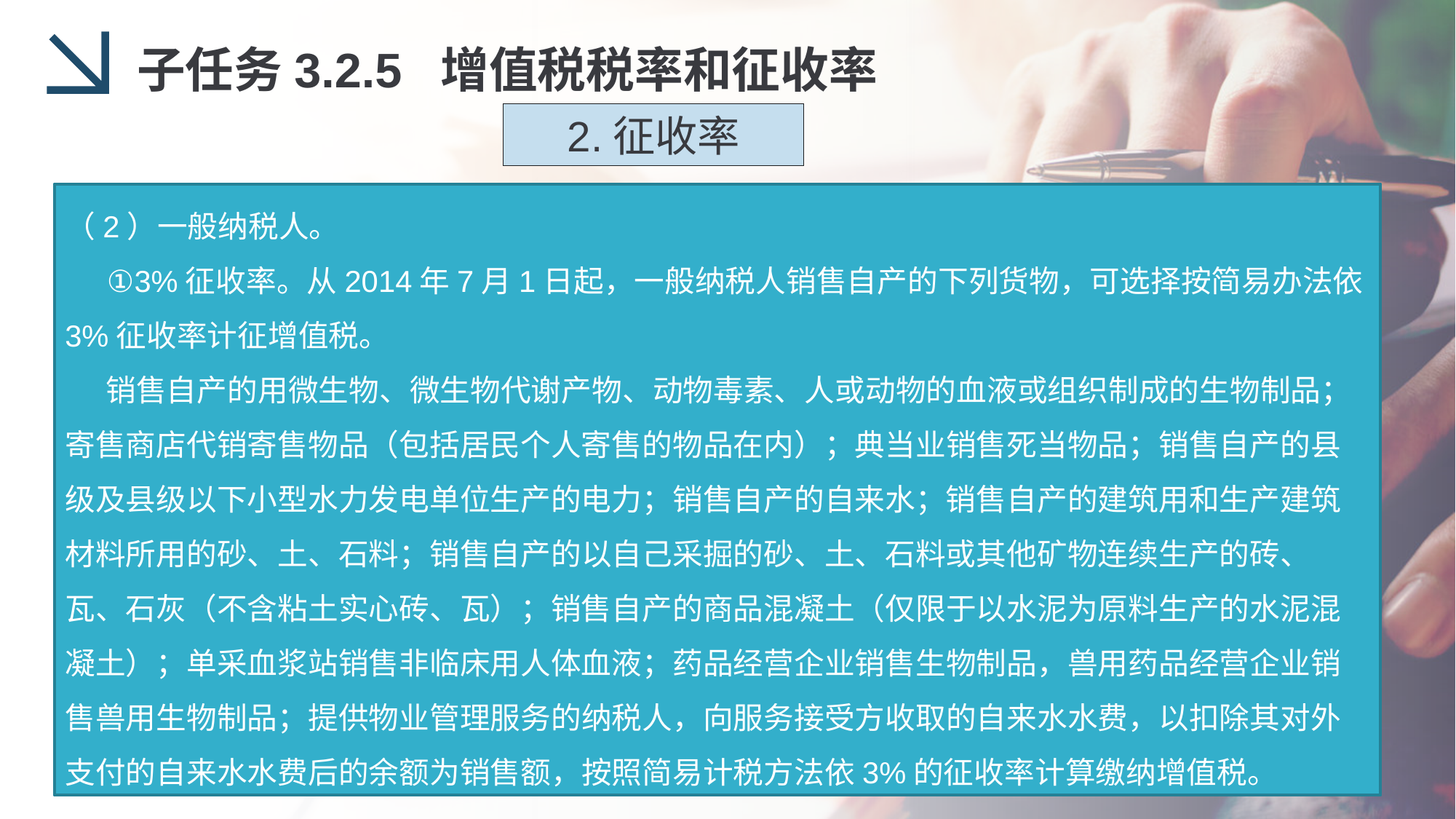

子任务3.2.5  增值税税率和征收率
2.征收率
（2）一般纳税人。
     ①3%征收率。从2014年7月1日起，一般纳税人销售自产的下列货物，可选择按简易办法依3%征收率计征增值税。
     销售自产的用微生物、微生物代谢产物、动物毒素、人或动物的血液或组织制成的生物制品；寄售商店代销寄售物品（包括居民个人寄售的物品在内）；典当业销售死当物品；销售自产的县级及县级以下小型水力发电单位生产的电力；销售自产的自来水；销售自产的建筑用和生产建筑材料所用的砂、土、石料；销售自产的以自己采掘的砂、土、石料或其他矿物连续生产的砖、瓦、石灰（不含粘土实心砖、瓦）；销售自产的商品混凝土（仅限于以水泥为原料生产的水泥混凝土）；单采血浆站销售非临床用人体血液；药品经营企业销售生物制品，兽用药品经营企业销售兽用生物制品；提供物业管理服务的纳税人，向服务接受方收取的自来水水费，以扣除其对外支付的自来水水费后的余额为销售额，按照简易计税方法依3%的征收率计算缴纳增值税。